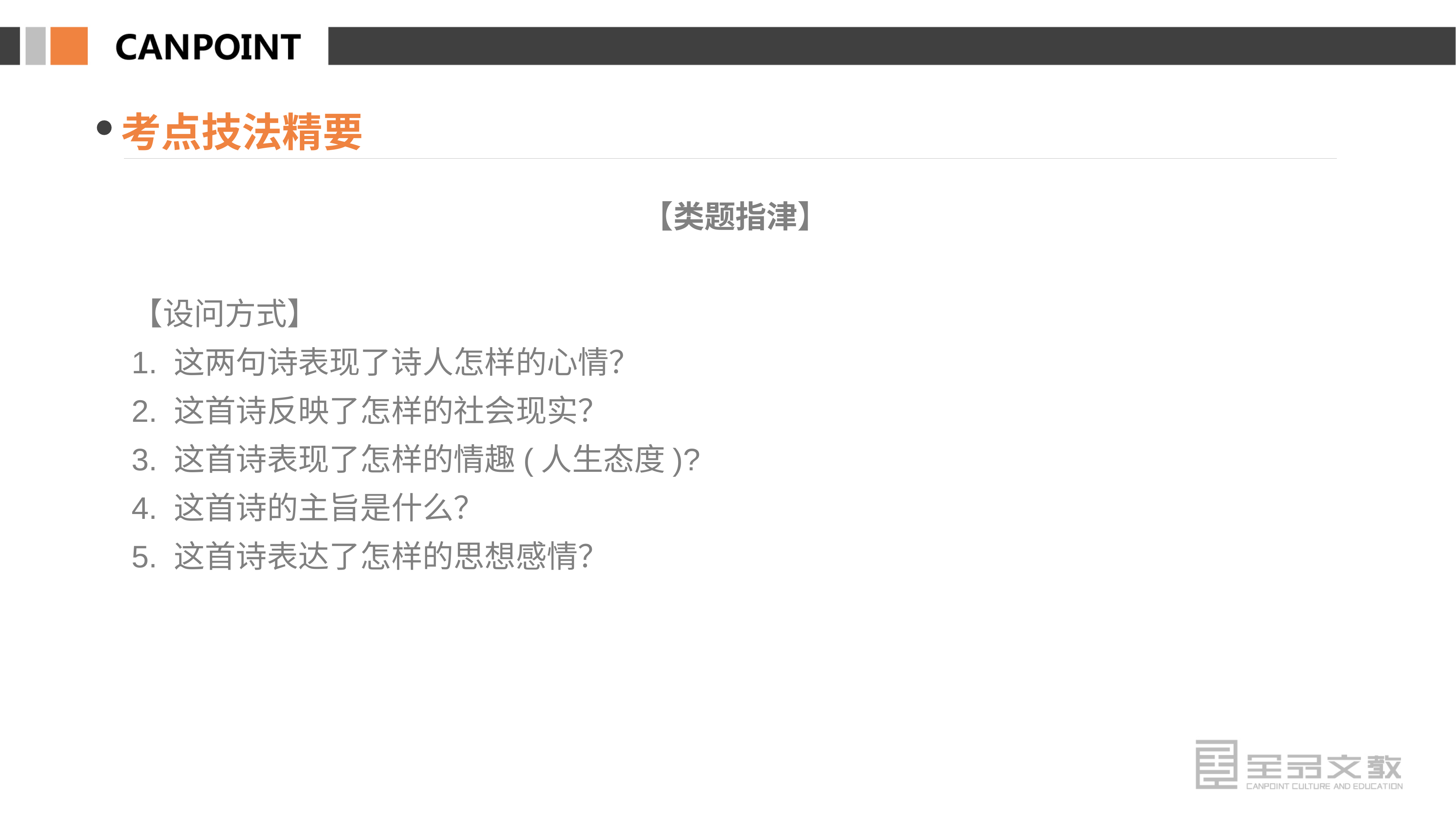

考点技法精要

【类题指津】

【设问方式】
1. 这两句诗表现了诗人怎样的心情？
2. 这首诗反映了怎样的社会现实？
3. 这首诗表现了怎样的情趣(人生态度)?
4. 这首诗的主旨是什么？
5. 这首诗表达了怎样的思想感情？